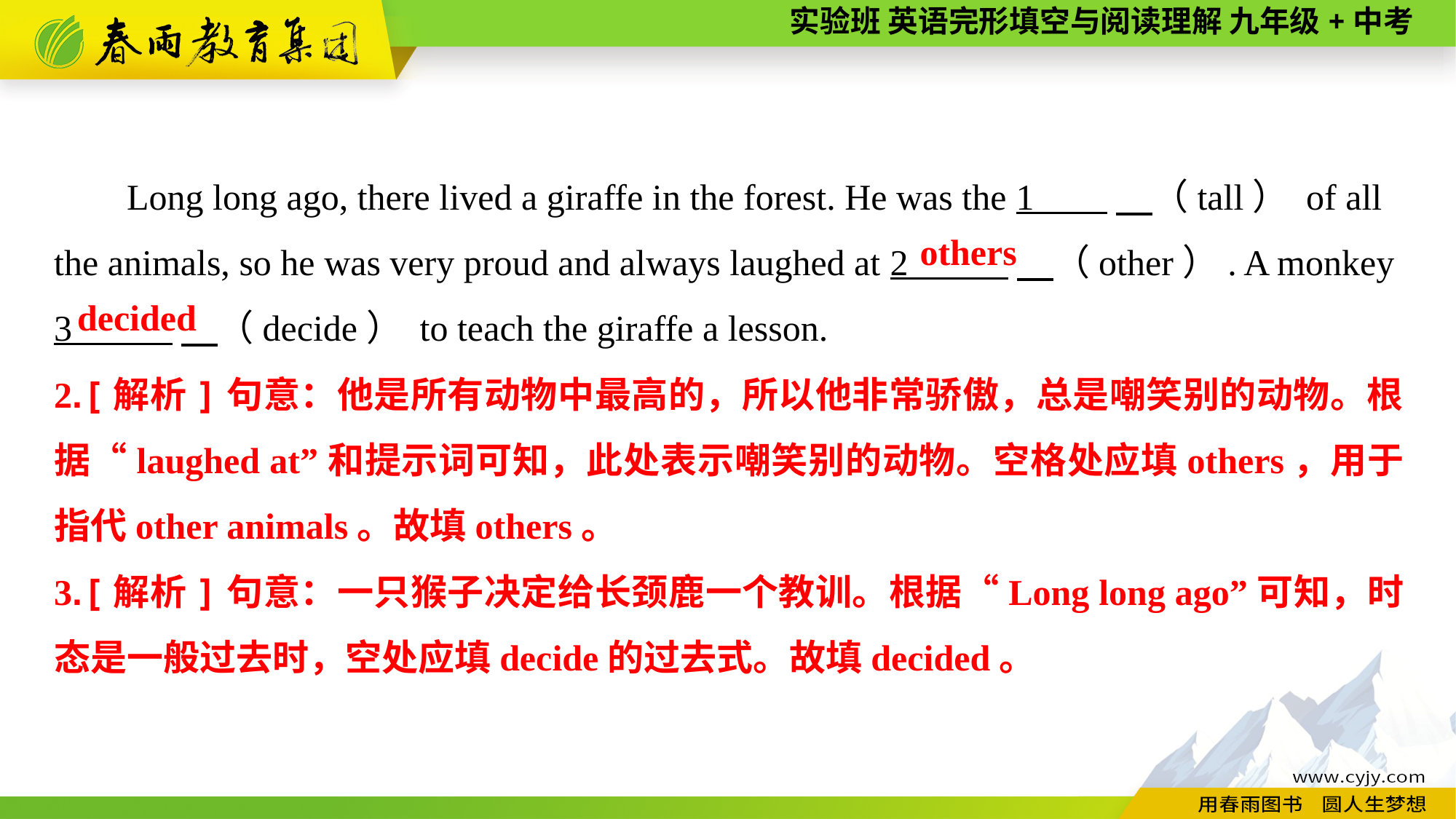

Long long ago, there lived a giraffe in the forest. He was the 1        　（tall） of all the animals, so he was very proud and always laughed at 2           　（other）. A monkey
3           　（decide） to teach the giraffe a lesson.
others
decided
2.[解析]句意：他是所有动物中最高的，所以他非常骄傲，总是嘲笑别的动物。根据“laughed at”和提示词可知，此处表示嘲笑别的动物。空格处应填others，用于指代other animals。故填others。
3.[解析]句意：一只猴子决定给长颈鹿一个教训。根据“Long long ago”可知，时态是一般过去时，空处应填decide的过去式。故填decided。